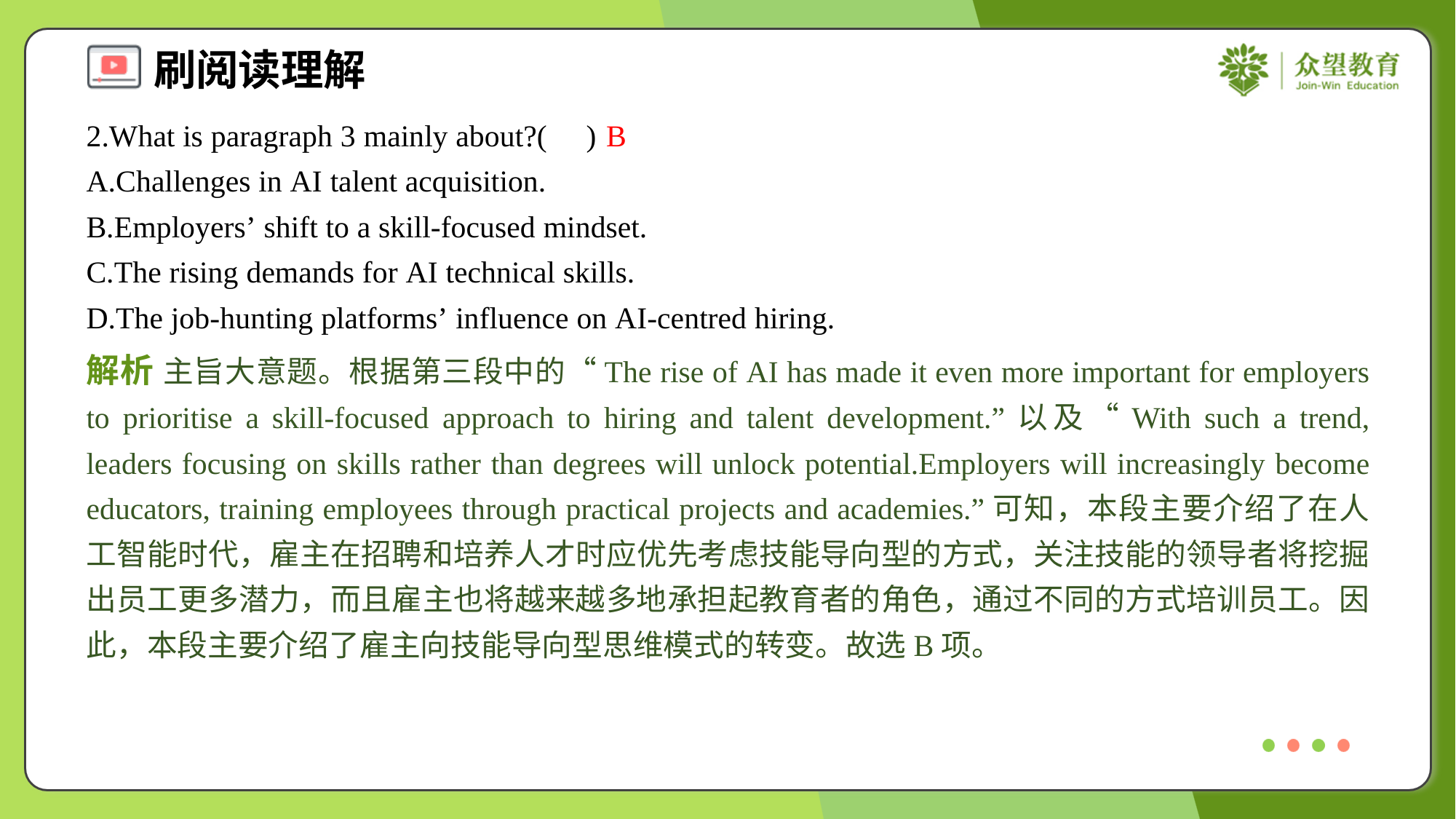

2.What is paragraph 3 mainly about?(     )
B
A.Challenges in AI talent acquisition.
B.Employers’ shift to a skill-focused mindset.
C.The rising demands for AI technical skills.
D.The job-hunting platforms’ influence on AI-centred hiring.
解析 主旨大意题。根据第三段中的“The rise of AI has made it even more important for employers to prioritise a skill-focused approach to hiring and talent development.”以及“With such a trend, leaders focusing on skills rather than degrees will unlock potential.Employers will increasingly become educators, training employees through practical projects and academies.”可知，本段主要介绍了在人工智能时代，雇主在招聘和培养人才时应优先考虑技能导向型的方式，关注技能的领导者将挖掘出员工更多潜力，而且雇主也将越来越多地承担起教育者的角色，通过不同的方式培训员工。因此，本段主要介绍了雇主向技能导向型思维模式的转变。故选B项。